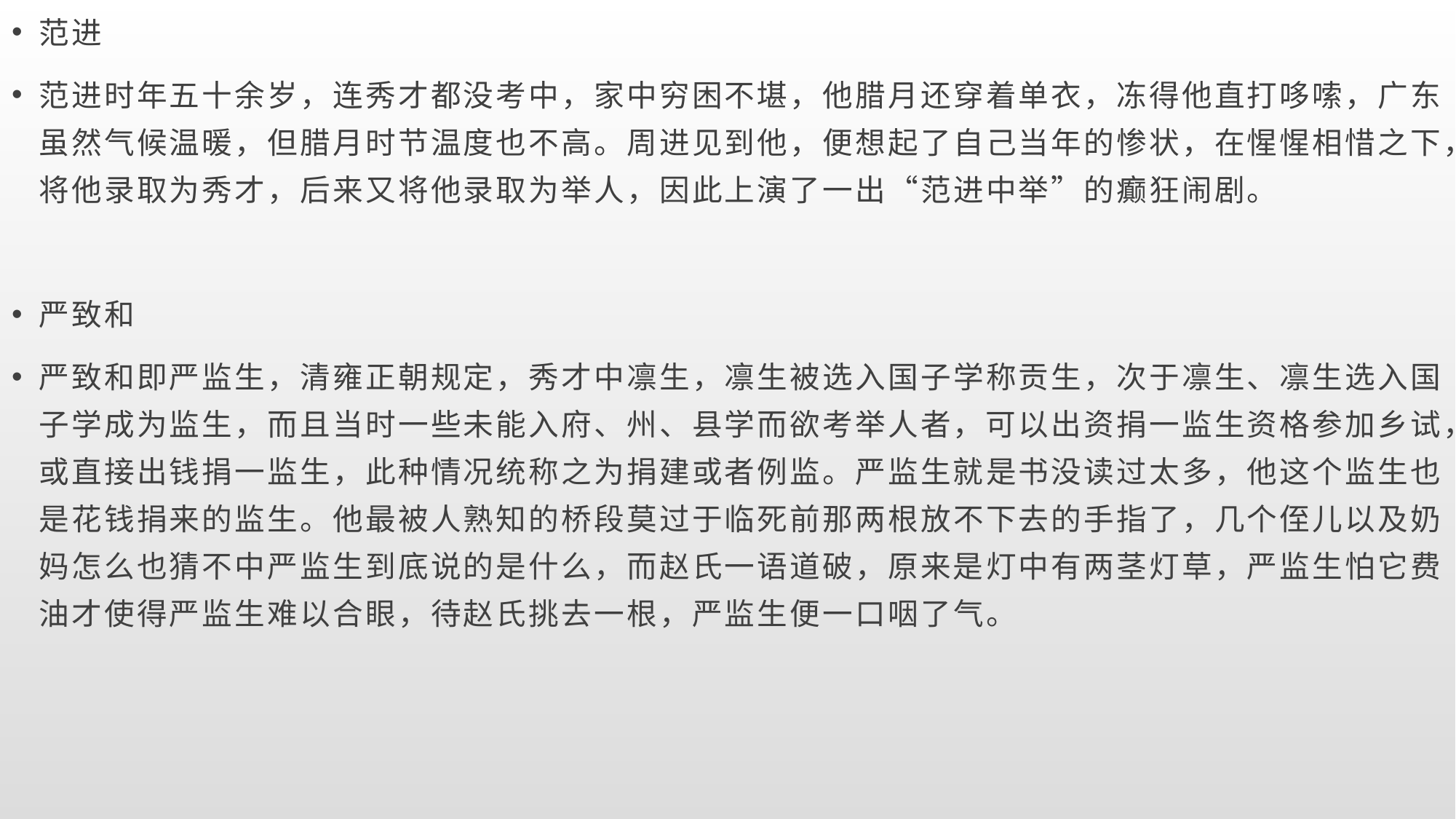

范进
范进时年五十余岁，连秀才都没考中，家中穷困不堪，他腊月还穿着单衣，冻得他直打哆嗦，广东虽然气候温暖，但腊月时节温度也不高。周进见到他，便想起了自己当年的惨状，在惺惺相惜之下，将他录取为秀才，后来又将他录取为举人，因此上演了一出“范进中举”的癫狂闹剧。

严致和
严致和即严监生，清雍正朝规定，秀才中凛生，凛生被选入国子学称贡生，次于凛生、凛生选入国子学成为监生，而且当时一些未能入府、州、县学而欲考举人者，可以出资捐一监生资格参加乡试，或直接出钱捐一监生，此种情况统称之为捐建或者例监。严监生就是书没读过太多，他这个监生也是花钱捐来的监生。他最被人熟知的桥段莫过于临死前那两根放不下去的手指了，几个侄儿以及奶妈怎么也猜不中严监生到底说的是什么，而赵氏一语道破，原来是灯中有两茎灯草，严监生怕它费油才使得严监生难以合眼，待赵氏挑去一根，严监生便一口咽了气。